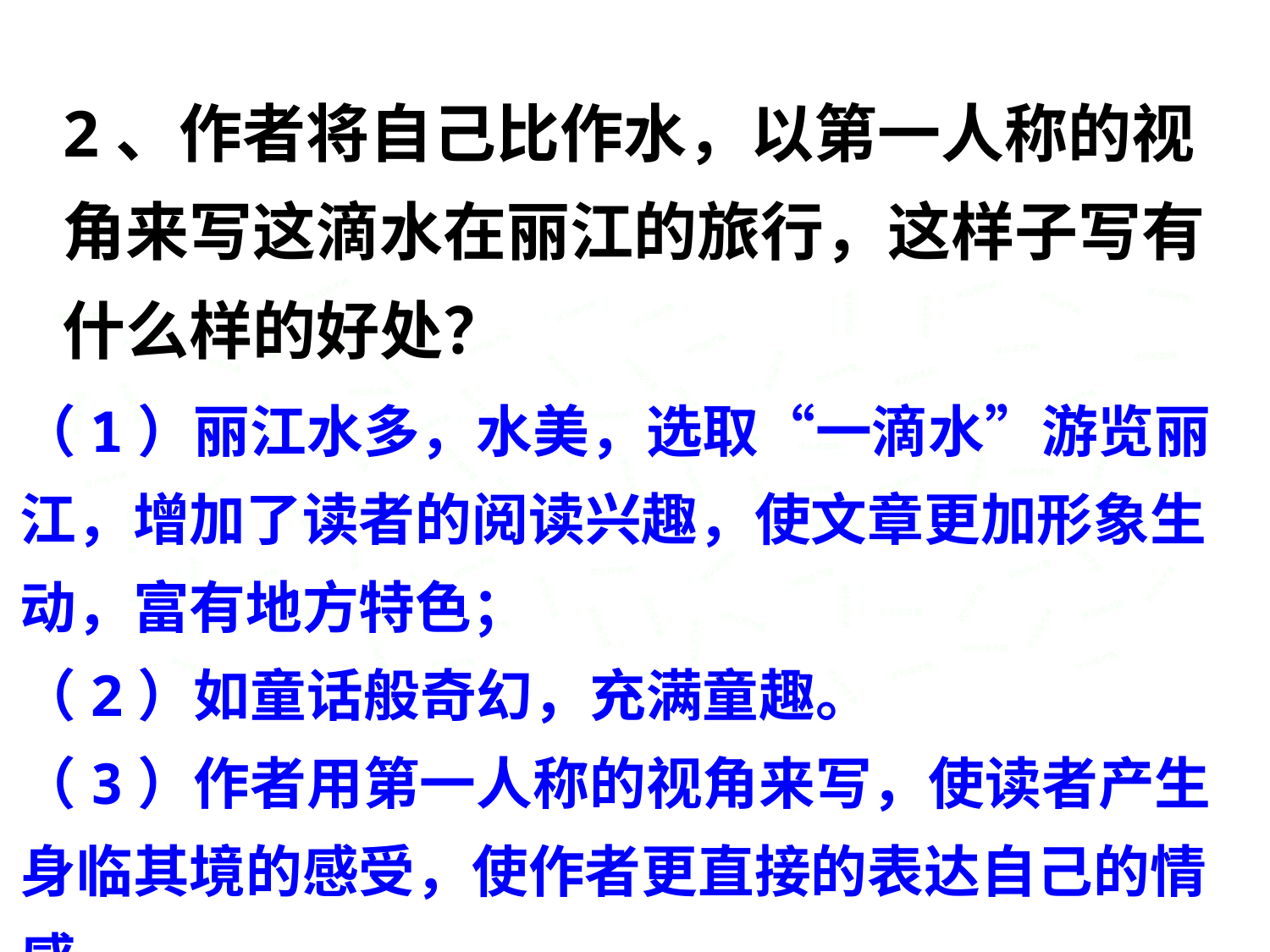

2、作者将自己比作水，以第一人称的视角来写这滴水在丽江的旅行，这样子写有什么样的好处？
状元成才路
状元成才路
状元成才路
状元成才路
状元成才路
状元成才路
状元成才路
状元成才路
状元成才路
状元成才路
状元成才路
状元成才路
状元成才路
状元成才路
状元成才路
状元成才路
状元成才路
状元成才路
状元成才路
状元成才路
状元成才路
状元成才路
状元成才路
状元成才路
（1）丽江水多，水美，选取“一滴水”游览丽江，增加了读者的阅读兴趣，使文章更加形象生动，富有地方特色；
（2）如童话般奇幻，充满童趣。
（3）作者用第一人称的视角来写，使读者产生身临其境的感受，使作者更直接的表达自己的情感。
状元成才路
状元成才路
状元成才路
状元成才路
状元成才路
状元成才路
状元成才路
状元成才路
状元成才路
状元成才路
状元成才路
状元成才路
状元成才路
状元成才路
状元成才路
状元成才路
状元成才路
状元成才路
状元成才路
状元成才路
状元成才路
状元成才路
状元成才路
状元成才路
状元成才路
状元成才路
状元成才路
状元成才路
状元成才路
状元成才路
状元成才路
状元成才路
状元成才路
状元成才路
状元成才路
状元成才路
状元成才路
状元成才路
状元成才路
状元成才路
状元成才路
状元成才路
状元成才路
状元成才路
状元成才路
状元成才路
状元成才路
状元成才路
状元成才路
状元成才路
状元成才路
状元成才路
状元成才路
状元成才路
状元成才路
状元成才路
状元成才路
状元成才路
状元成才路
状元成才路
状元成才路
状元成才路
状元成才路
状元成才路
状元成才路
状元成才路
状元成才路
状元成才路
状元成才路
状元成才路
状元成才路
状元成才路
状元成才路
状元成才路
状元成才路
状元成才路